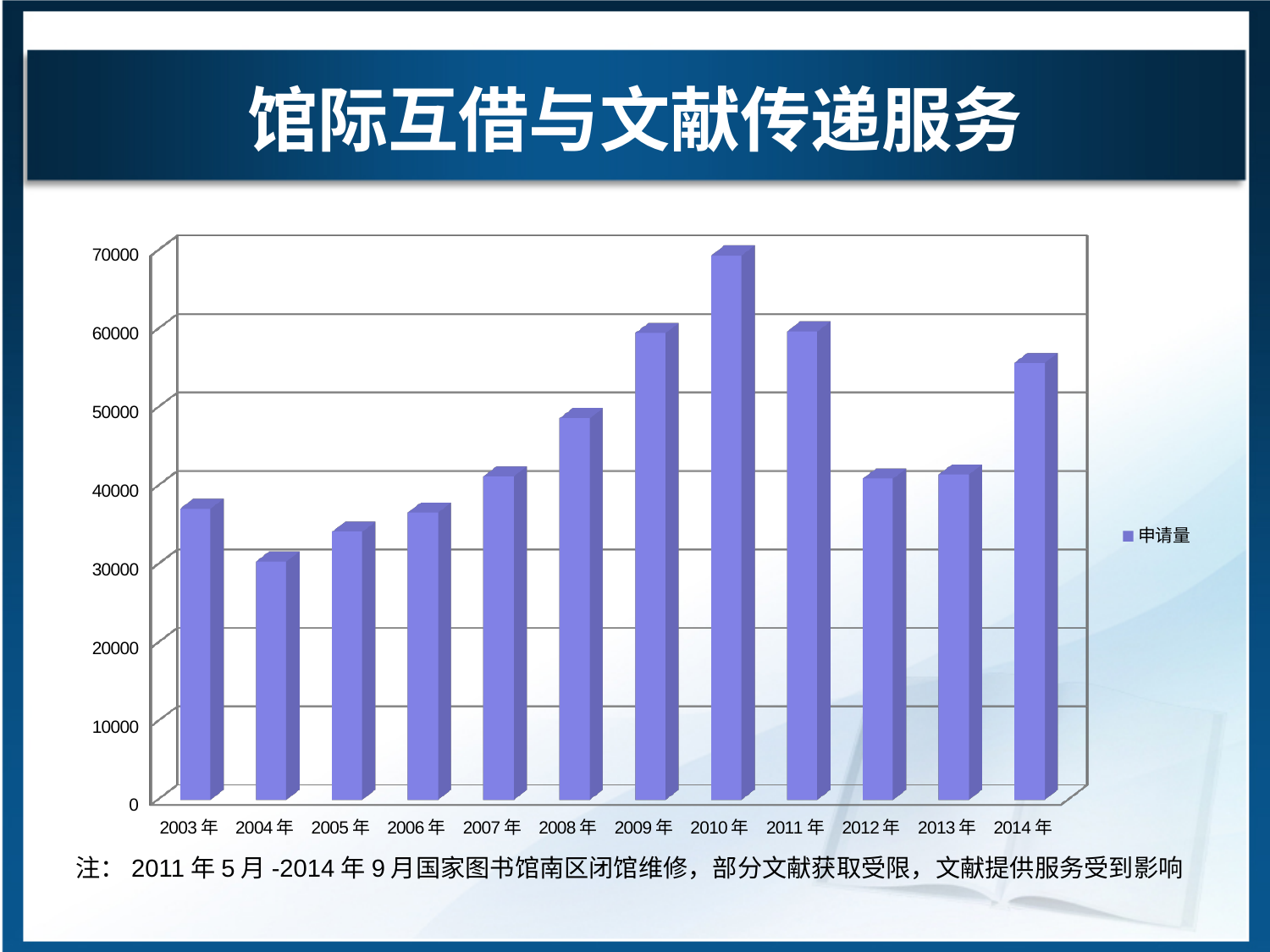

# 馆际互借与文献传递服务

[unsupported chart]

注：2011年5月-2014年9月国家图书馆南区闭馆维修，部分文献获取受限，文献提供服务受到影响